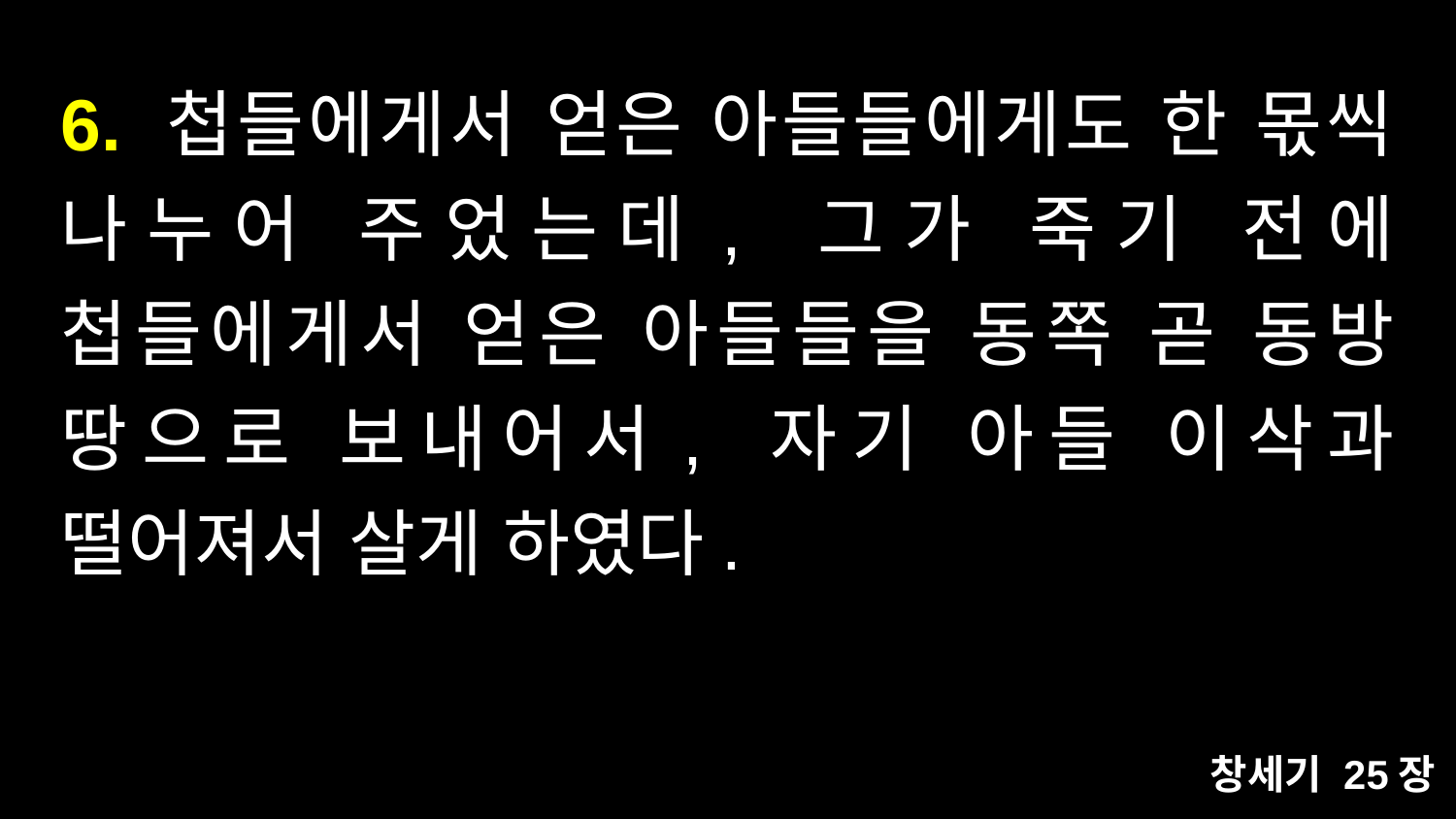

# 6. 첩들에게서 얻은 아들들에게도 한 몫씩 나누어 주었는데, 그가 죽기 전에 첩들에게서 얻은 아들들을 동쪽 곧 동방 땅으로 보내어서, 자기 아들 이삭과 떨어져서 살게 하였다.
창세기 25장